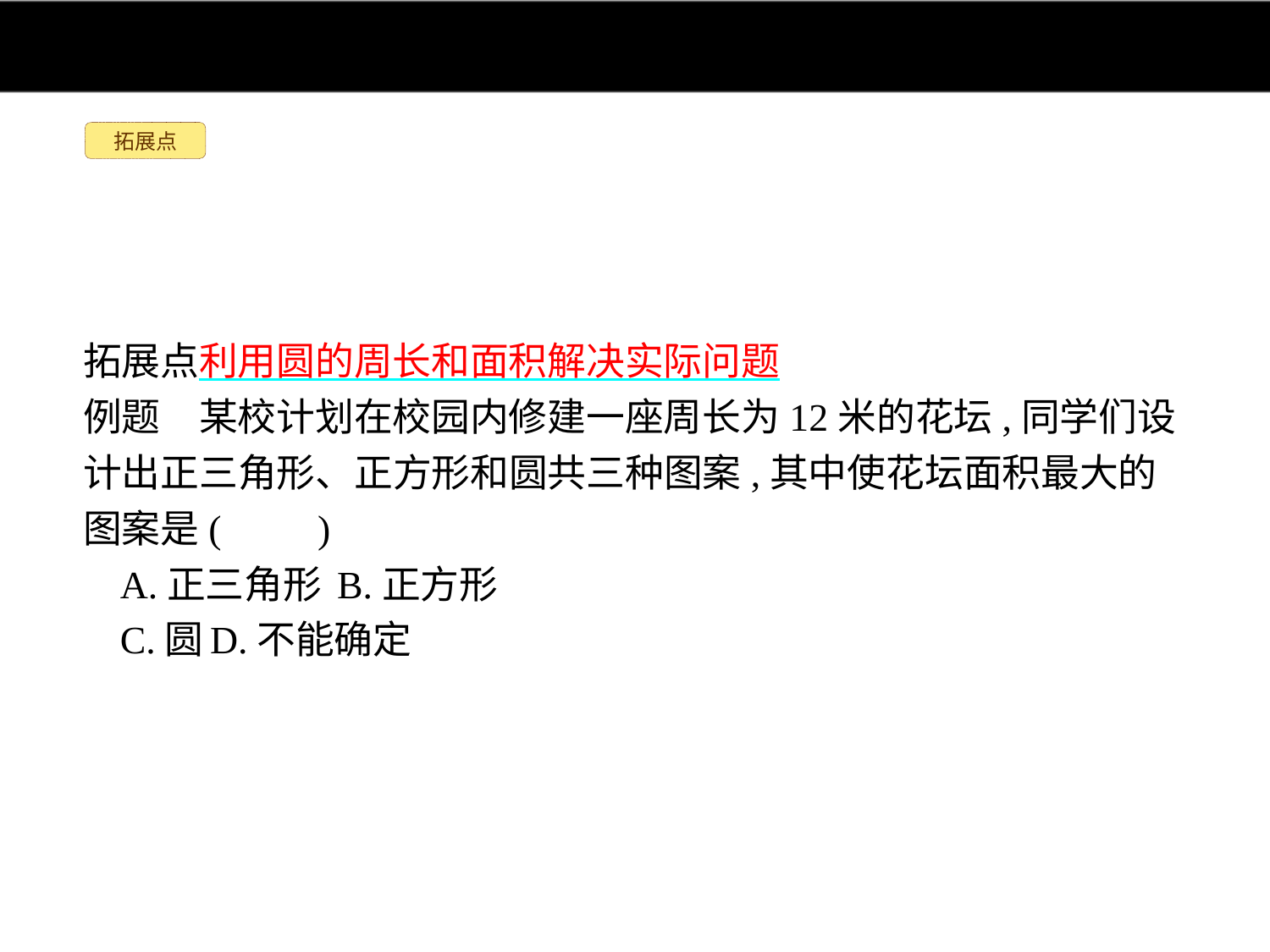

拓展点
拓展点利用圆的周长和面积解决实际问题
例题　某校计划在校园内修建一座周长为12米的花坛,同学们设计出正三角形、正方形和圆共三种图案,其中使花坛面积最大的图案是(　　)
A.正三角形	B.正方形
C.圆	D.不能确定